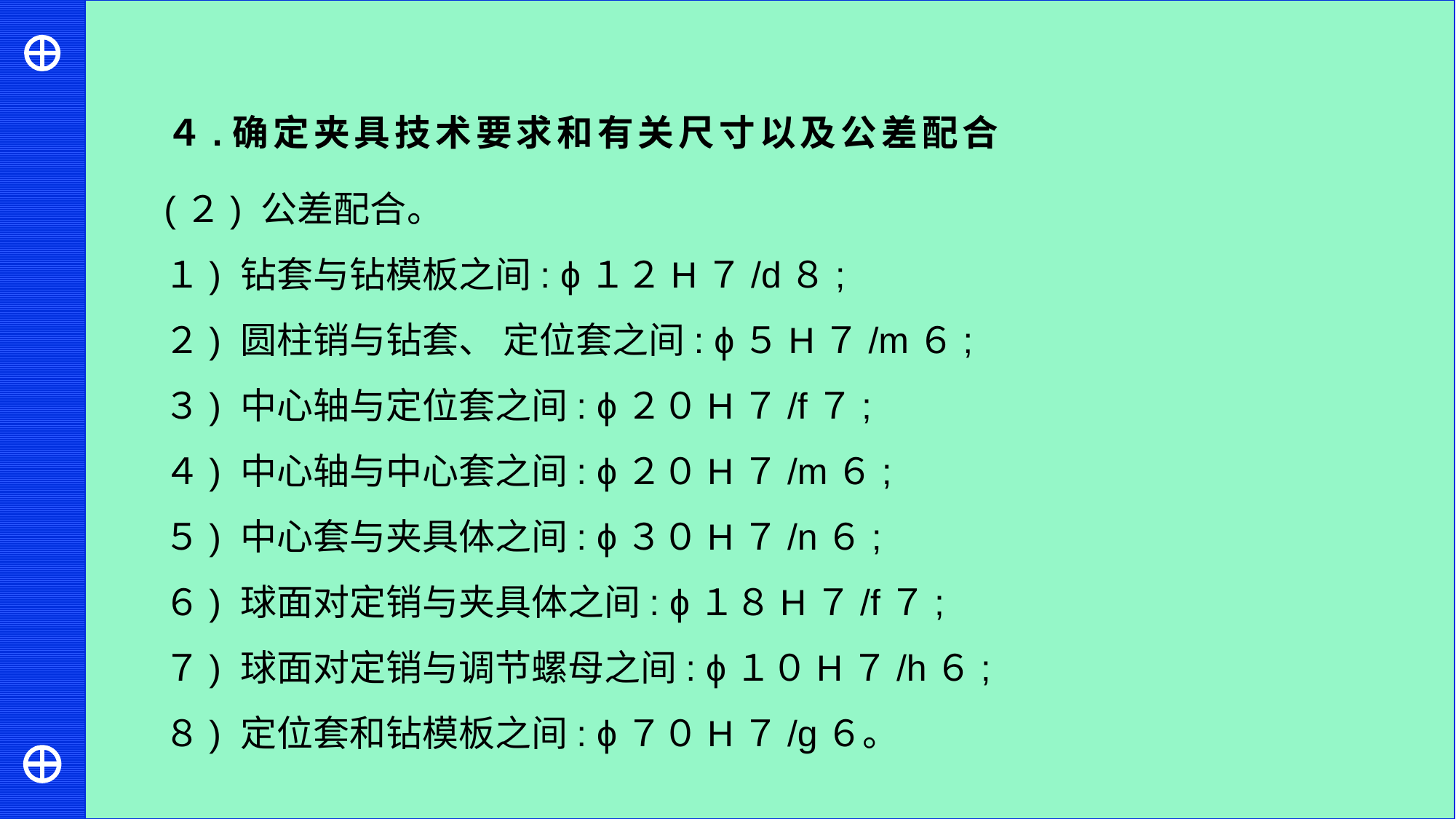

４.确定夹具技术要求和有关尺寸以及公差配合
(２) 公差配合。
１) 钻套与钻模板之间: ϕ１２H７/d８;
２) 圆柱销与钻套、 定位套之间: ϕ５H７/m６;
３) 中心轴与定位套之间: ϕ２０H７/f７;
４) 中心轴与中心套之间: ϕ２０H７/m６;
５) 中心套与夹具体之间: ϕ３０H７/n６;
６) 球面对定销与夹具体之间: ϕ１８H７/f７;
７) 球面对定销与调节螺母之间: ϕ１０H７/h６;
８) 定位套和钻模板之间: ϕ７０H７/g６。